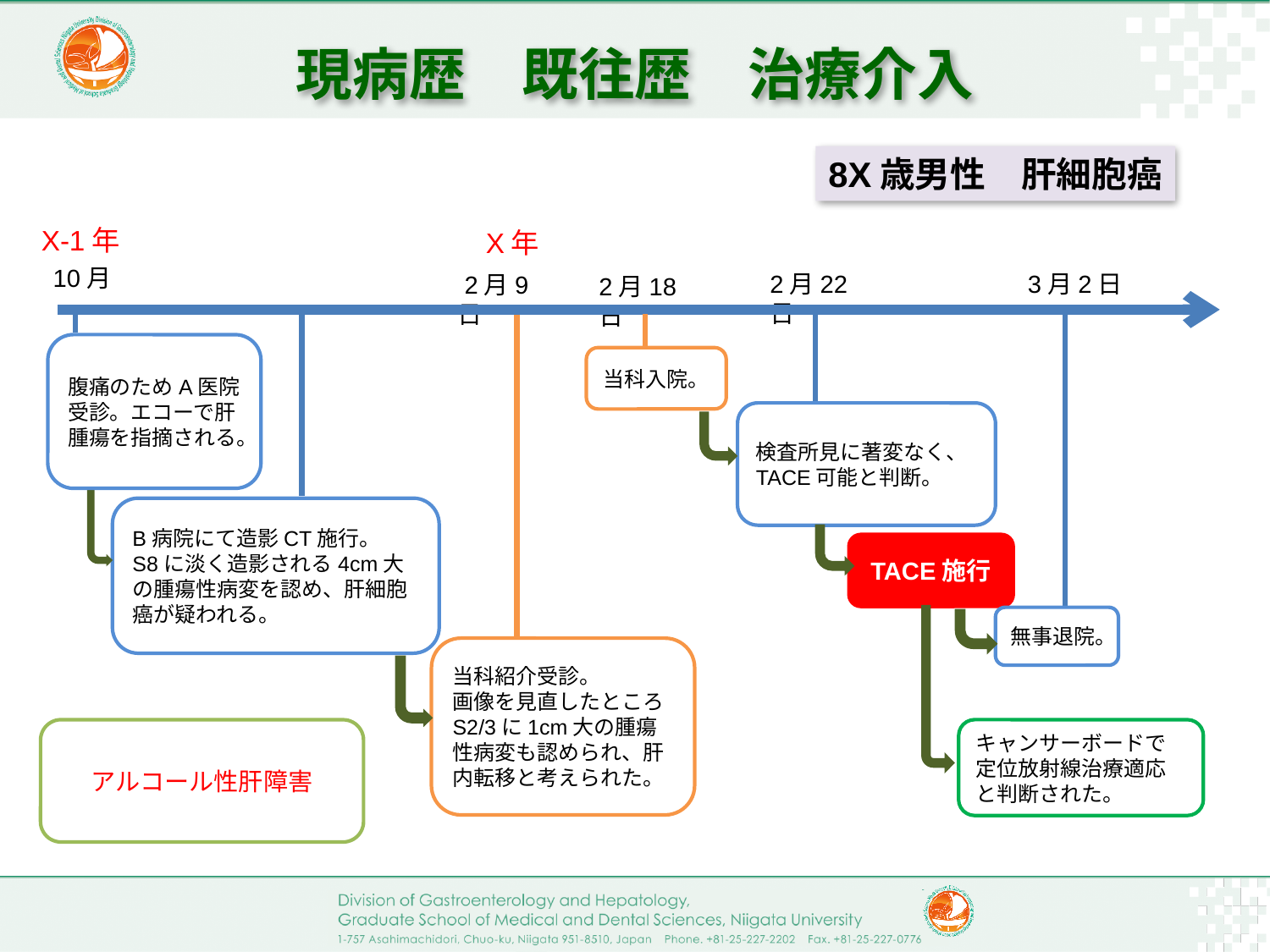

# 現病歴　既往歴　治療介入
8X歳男性　肝細胞癌
X-1年
X年
2月22日
3月2日
 2月9日
2月18日
当科入院。
検査所見に著変なく、
TACE可能と判断。
B病院にて造影CT施行。
S8に淡く造影される4cm大の腫瘍性病変を認め、肝細胞癌が疑われる。
TACE施行

10月
腹痛のためA医院受診。エコーで肝腫瘍を指摘される。

無事退院。

当科紹介受診。
画像を見直したところ
S2/3に1cm大の腫瘍性病変も認められ、肝内転移と考えられた。

アルコール性肝障害
キャンサーボードで定位放射線治療適応と判断された。